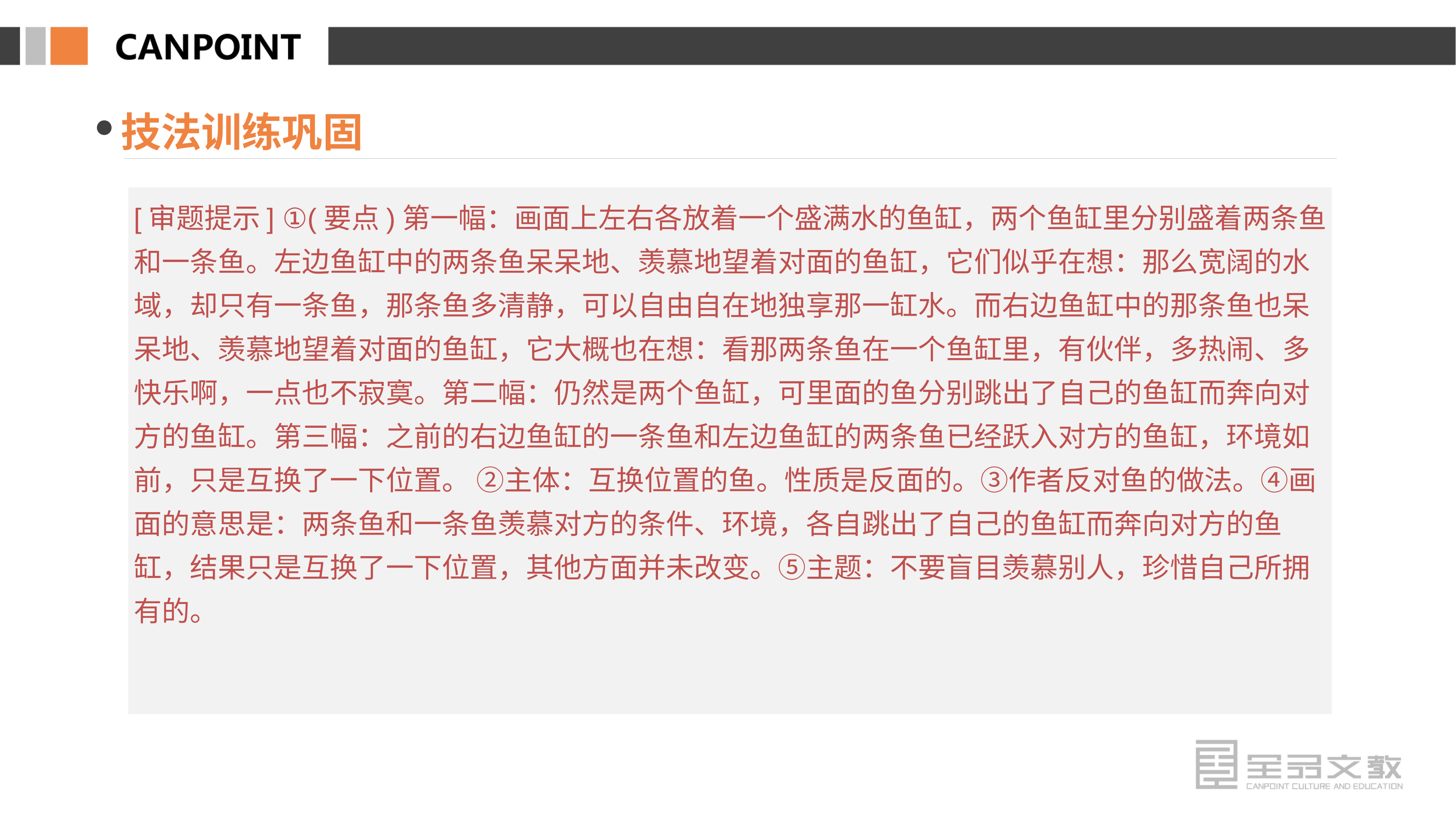

技法训练巩固

[审题提示] ①(要点)第一幅：画面上左右各放着一个盛满水的鱼缸，两个鱼缸里分别盛着两条鱼和一条鱼。左边鱼缸中的两条鱼呆呆地、羡慕地望着对面的鱼缸，它们似乎在想：那么宽阔的水域，却只有一条鱼，那条鱼多清静，可以自由自在地独享那一缸水。而右边鱼缸中的那条鱼也呆呆地、羡慕地望着对面的鱼缸，它大概也在想：看那两条鱼在一个鱼缸里，有伙伴，多热闹、多快乐啊，一点也不寂寞。第二幅：仍然是两个鱼缸，可里面的鱼分别跳出了自己的鱼缸而奔向对方的鱼缸。第三幅：之前的右边鱼缸的一条鱼和左边鱼缸的两条鱼已经跃入对方的鱼缸，环境如前，只是互换了一下位置。 ②主体：互换位置的鱼。性质是反面的。③作者反对鱼的做法。④画面的意思是：两条鱼和一条鱼羡慕对方的条件、环境，各自跳出了自己的鱼缸而奔向对方的鱼缸，结果只是互换了一下位置，其他方面并未改变。⑤主题：不要盲目羡慕别人，珍惜自己所拥有的。